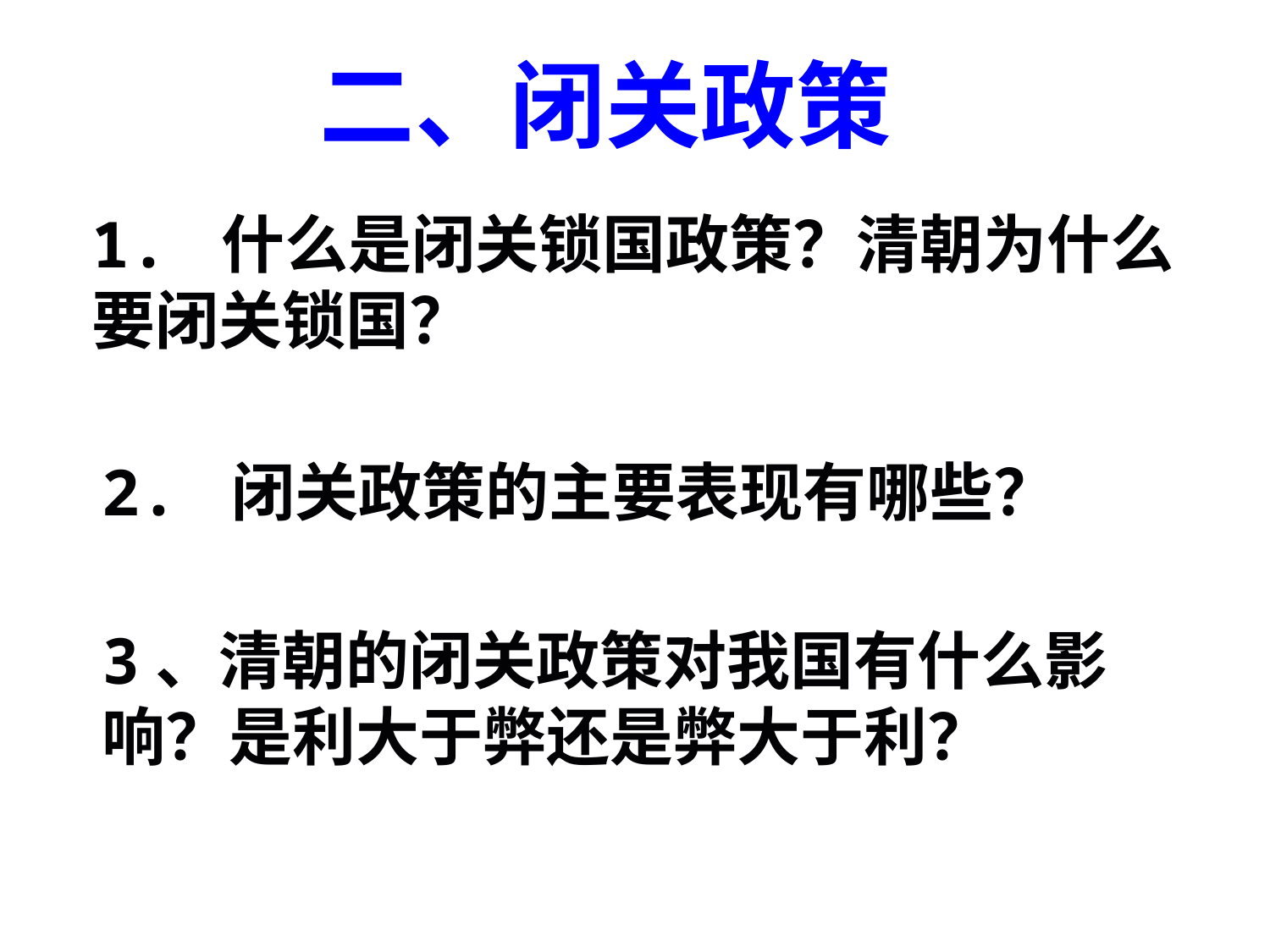

二、闭关政策
1. 什么是闭关锁国政策？清朝为什么要闭关锁国？
2. 闭关政策的主要表现有哪些？
3、清朝的闭关政策对我国有什么影响？是利大于弊还是弊大于利？